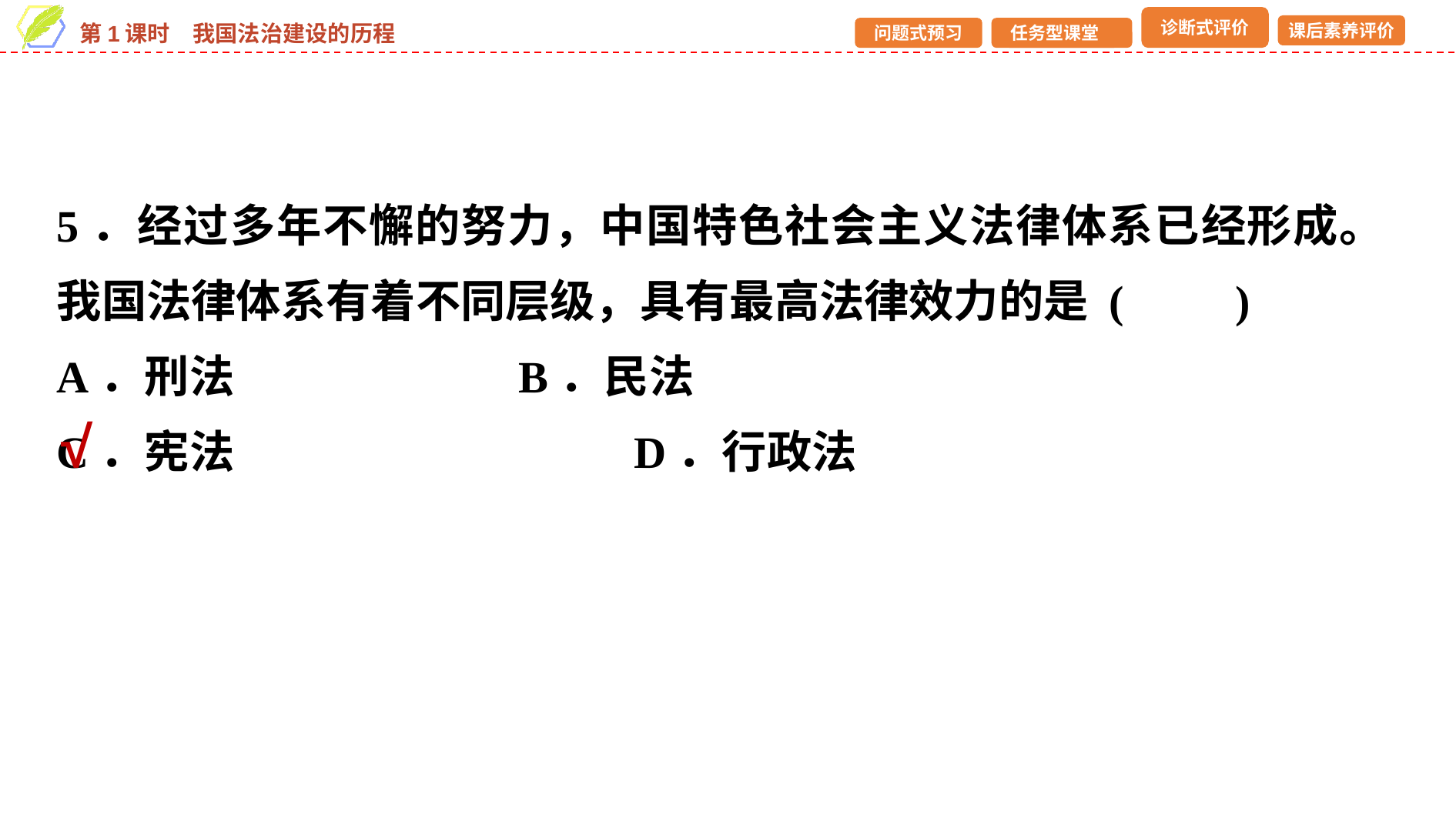

5．经过多年不懈的努力，中国特色社会主义法律体系已经形成。我国法律体系有着不同层级，具有最高法律效力的是 (　　)
A．刑法　　　　　    	B．民法
C．宪法    				D．行政法
√